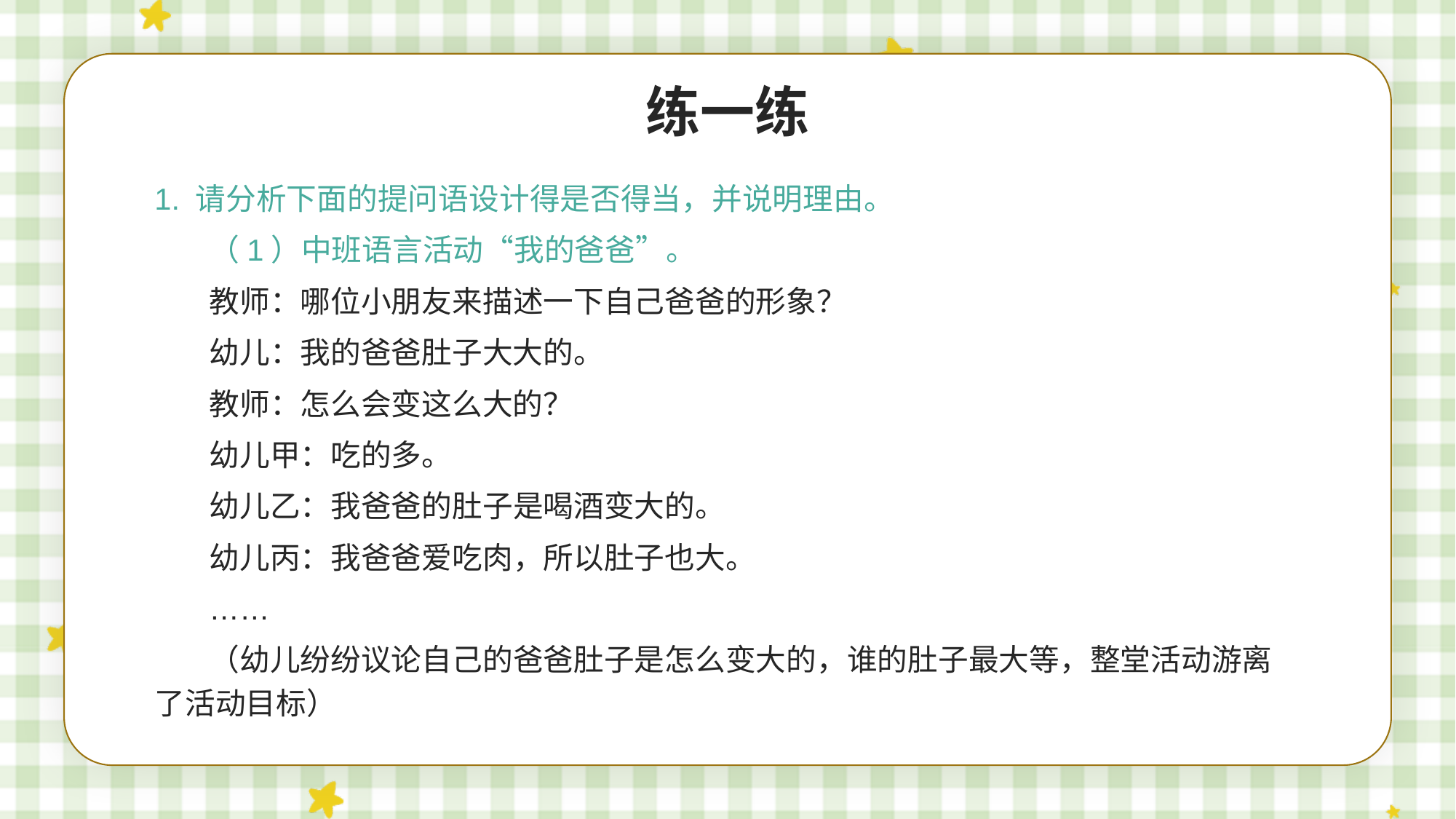

练一练
1. 请分析下面的提问语设计得是否得当，并说明理由。
（1）中班语言活动“我的爸爸”。
教师：哪位小朋友来描述一下自己爸爸的形象？
幼儿：我的爸爸肚子大大的。
教师：怎么会变这么大的？
幼儿甲：吃的多。
幼儿乙：我爸爸的肚子是喝酒变大的。
幼儿丙：我爸爸爱吃肉，所以肚子也大。
……
（幼儿纷纷议论自己的爸爸肚子是怎么变大的，谁的肚子最大等，整堂活动游离了活动目标）